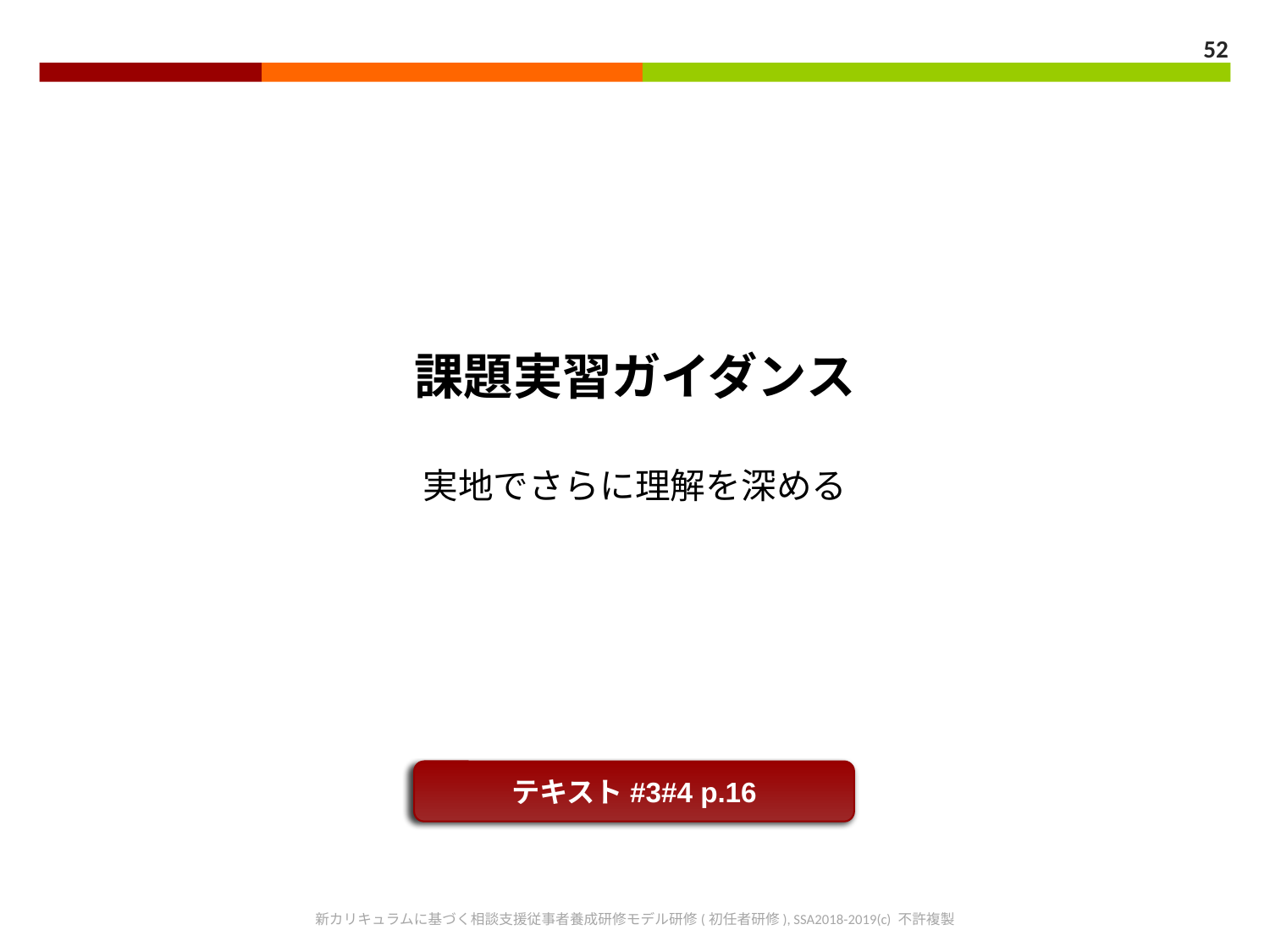

52
課題実習ガイダンス

実地でさらに理解を深める
テキスト#3#4 p.16
新カリキュラムに基づく相談支援従事者養成研修モデル研修(初任者研修), SSA2018-2019(c) 不許複製